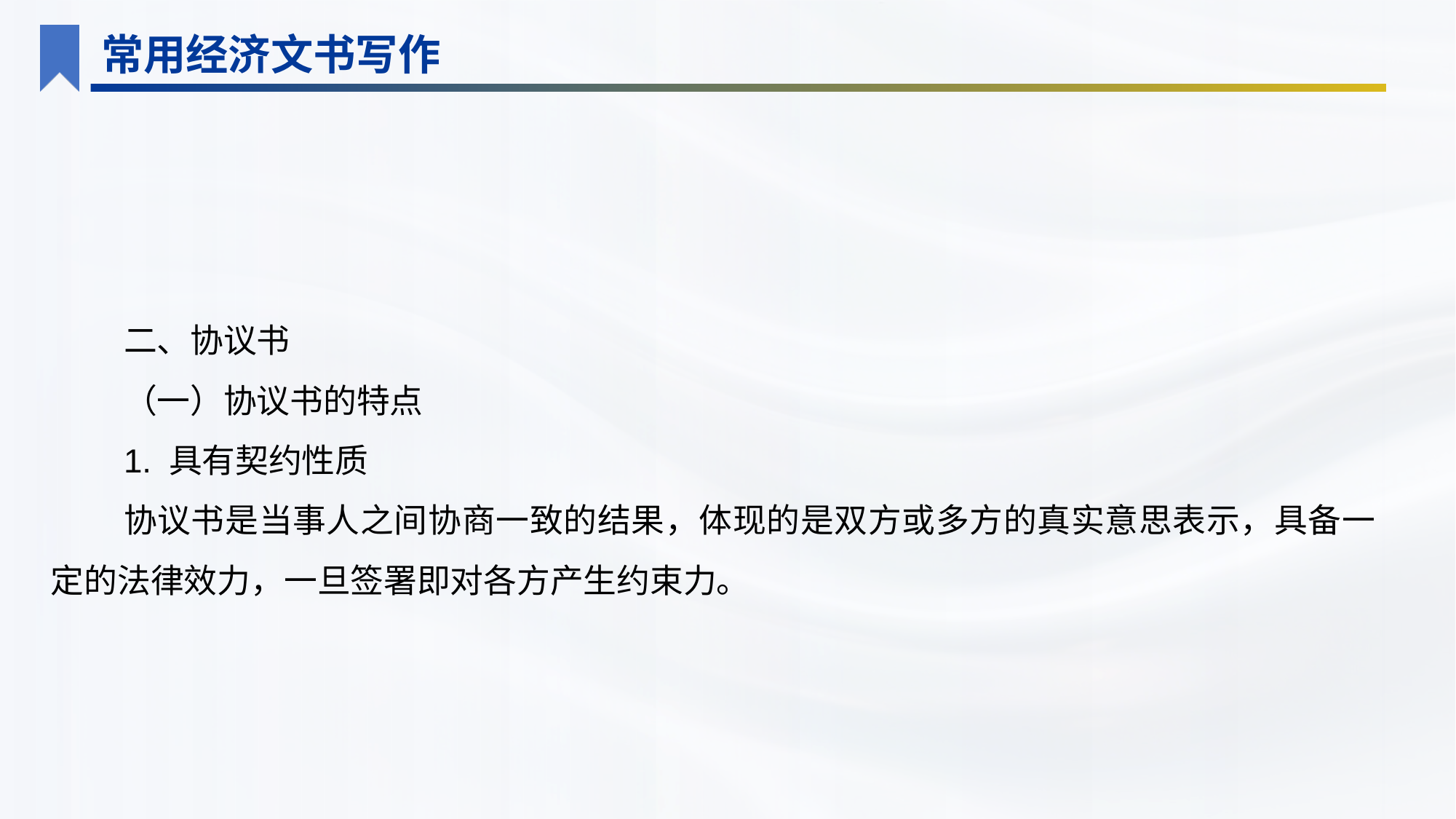

常用经济文书写作
二、协议书
（一）协议书的特点
1. 具有契约性质
协议书是当事人之间协商一致的结果，体现的是双方或多方的真实意思表示，具备一定的法律效力，一旦签署即对各方产生约束力。